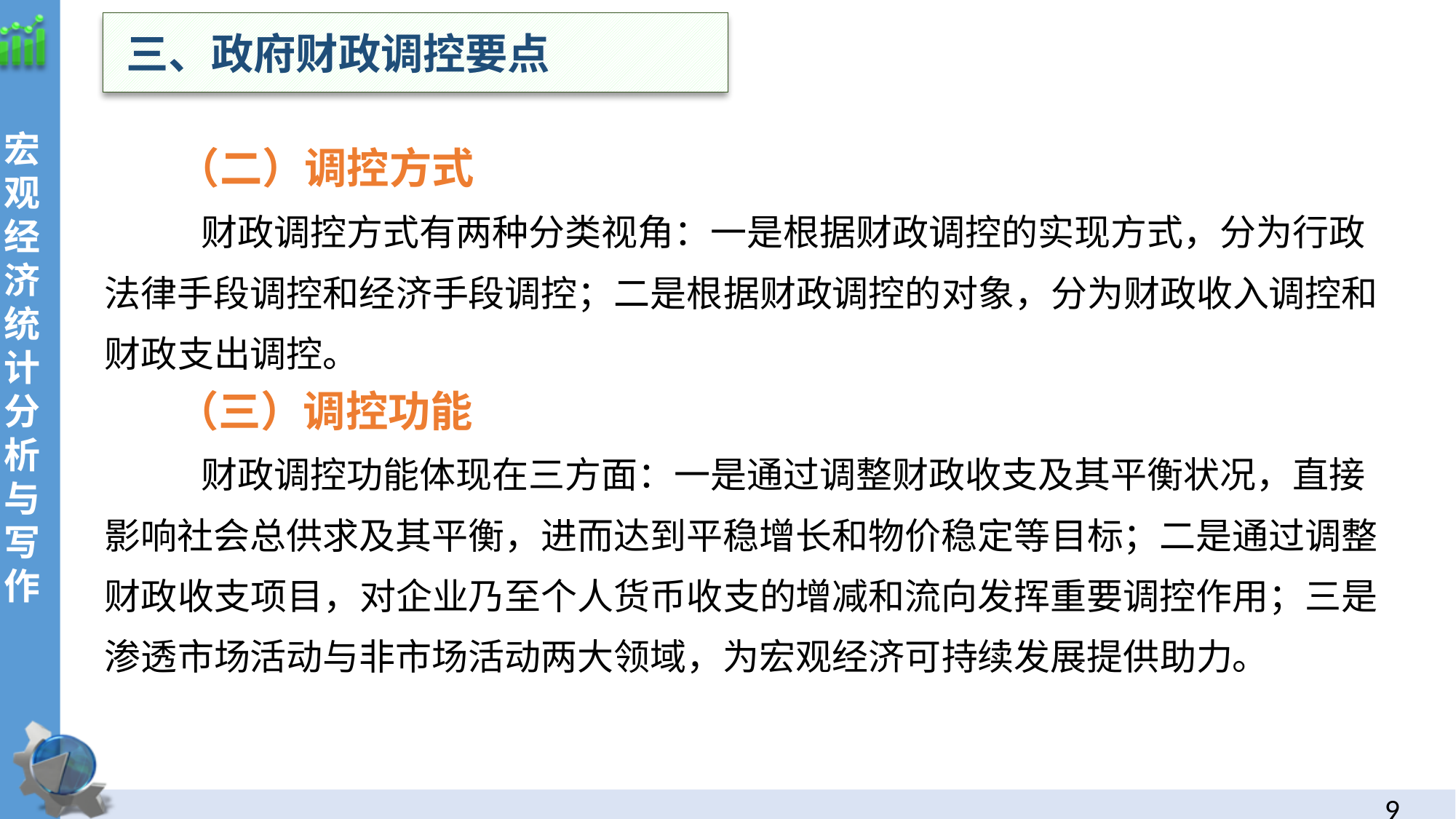

三、政府财政调控要点

（二）调控方式
              财政调控方式有两种分类视角：一是根据财政调控的实现方式，分为行政法律手段调控和经济手段调控；二是根据财政调控的对象，分为财政收入调控和财政支出调控。
           （三）调控功能
              财政调控功能体现在三方面：一是通过调整财政收支及其平衡状况，直接影响社会总供求及其平衡，进而达到平稳增长和物价稳定等目标；二是通过调整财政收支项目，对企业乃至个人货币收支的增减和流向发挥重要调控作用；三是渗透市场活动与非市场活动两大领域，为宏观经济可持续发展提供助力。

9